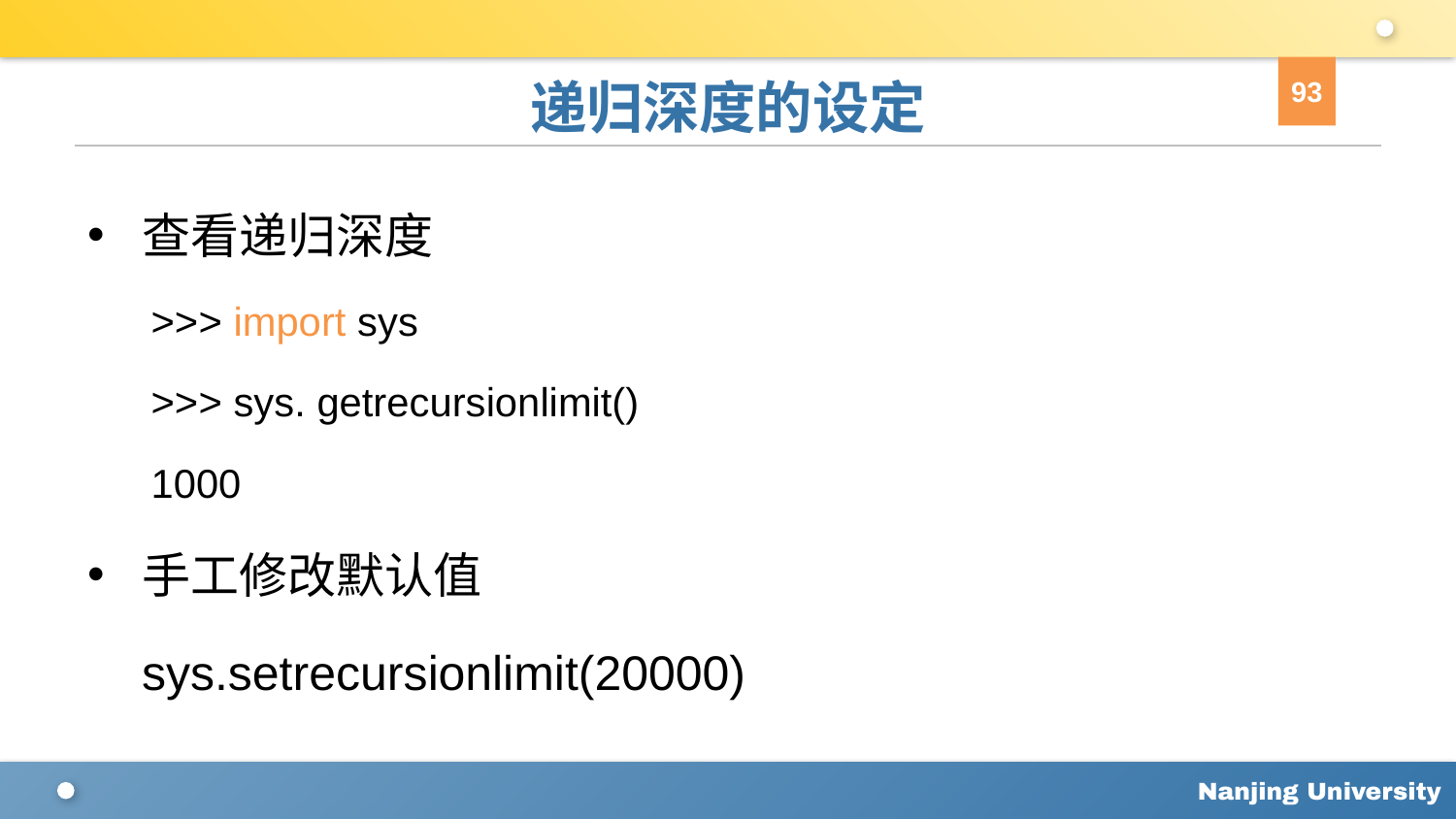

93
# 递归深度的设定
查看递归深度
>>> import sys
>>> sys. getrecursionlimit()
1000
手工修改默认值
    sys.setrecursionlimit(20000)